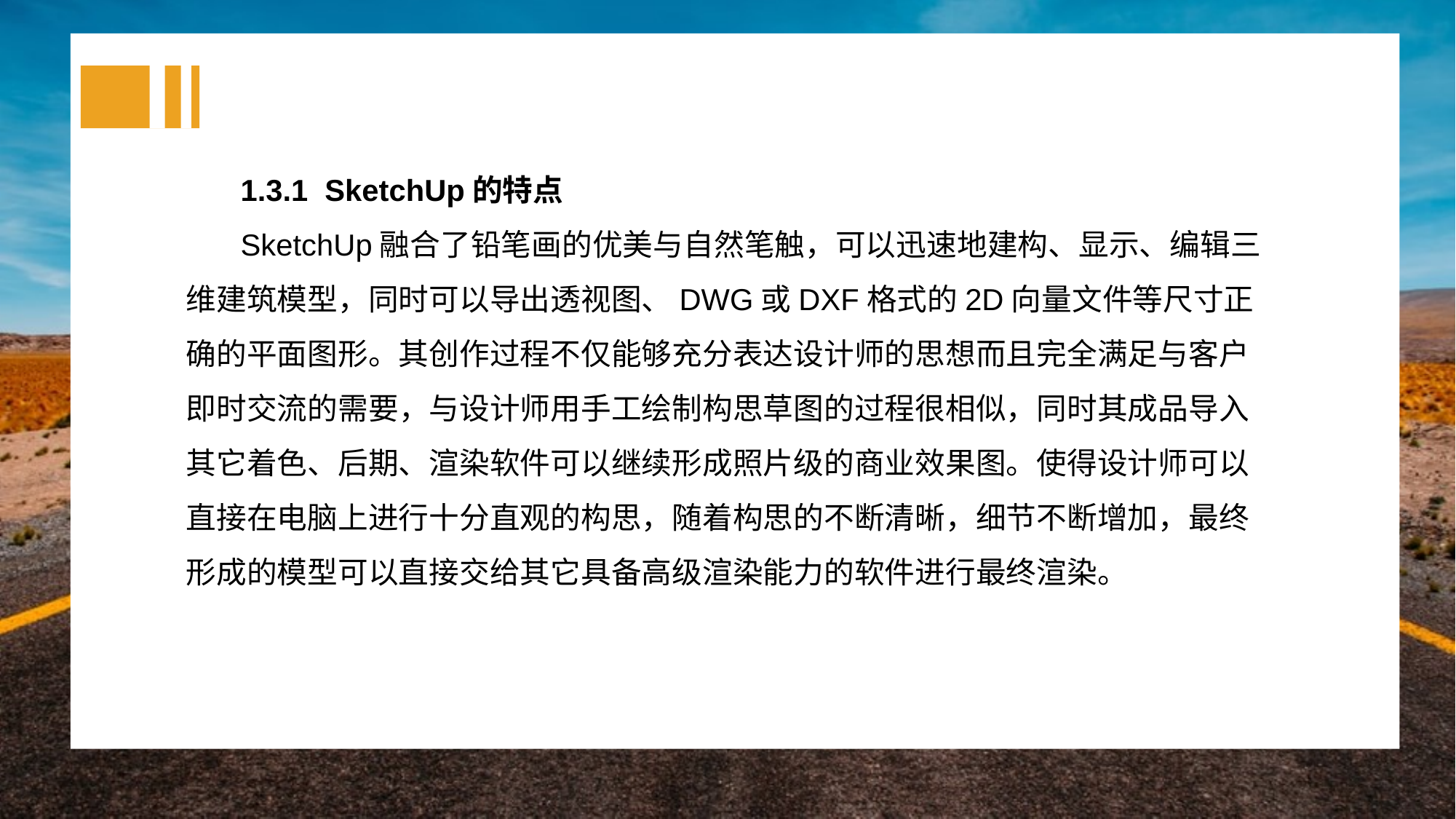

1.3.1  SketchUp的特点
SketchUp融合了铅笔画的优美与自然笔触，可以迅速地建构、显示、编辑三维建筑模型，同时可以导出透视图、DWG或DXF格式的2D向量文件等尺寸正确的平面图形。其创作过程不仅能够充分表达设计师的思想而且完全满足与客户即时交流的需要，与设计师用手工绘制构思草图的过程很相似，同时其成品导入其它着色、后期、渲染软件可以继续形成照片级的商业效果图。使得设计师可以直接在电脑上进行十分直观的构思，随着构思的不断清晰，细节不断增加，最终形成的模型可以直接交给其它具备高级渲染能力的软件进行最终渲染。